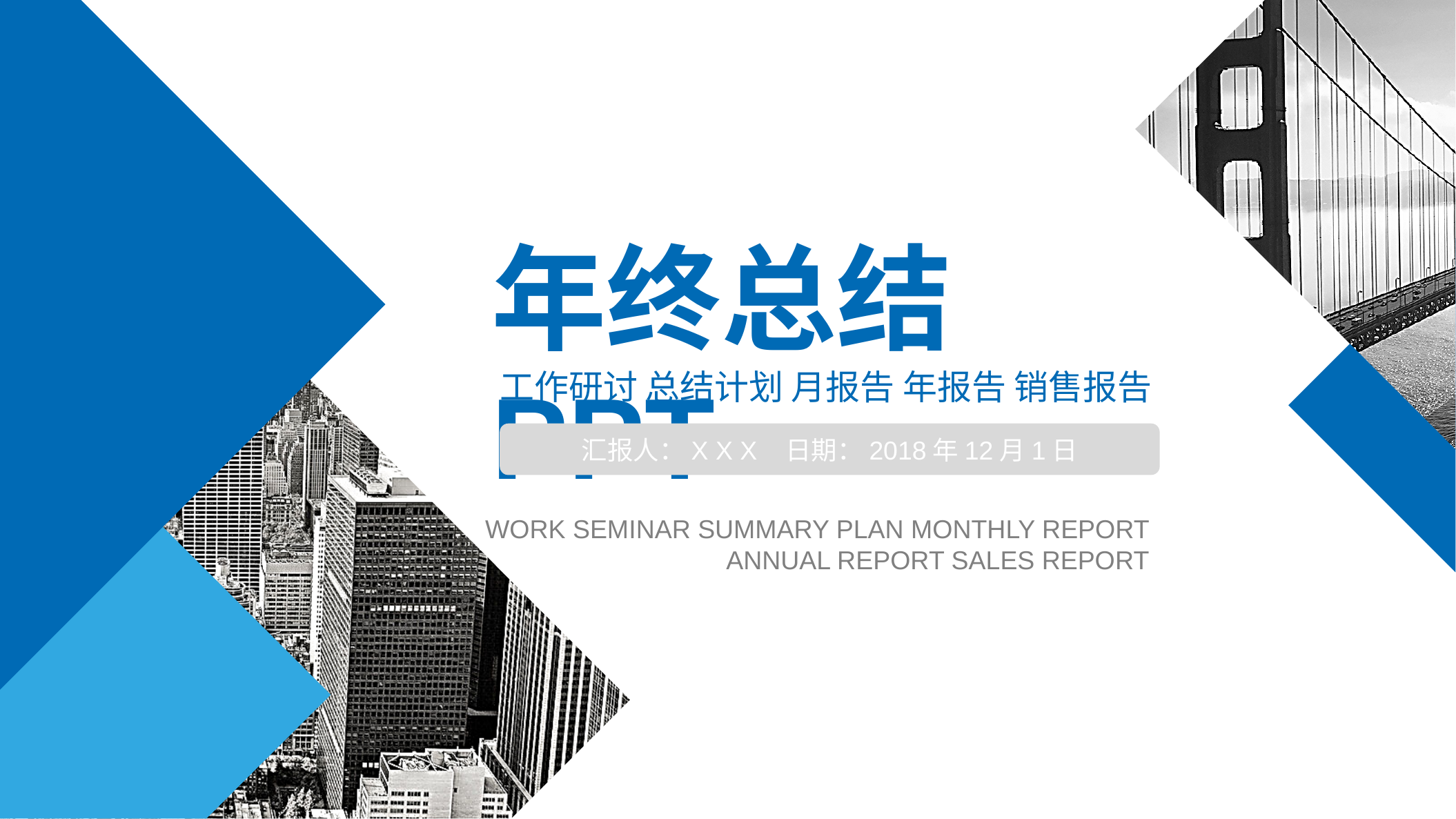

年终总结PPT

工作研讨 总结计划 月报告 年报告 销售报告
汇报人：X X X   日期：2018年12月1日
WORK SEMINAR SUMMARY PLAN MONTHLY REPORT ANNUAL REPORT SALES REPORT